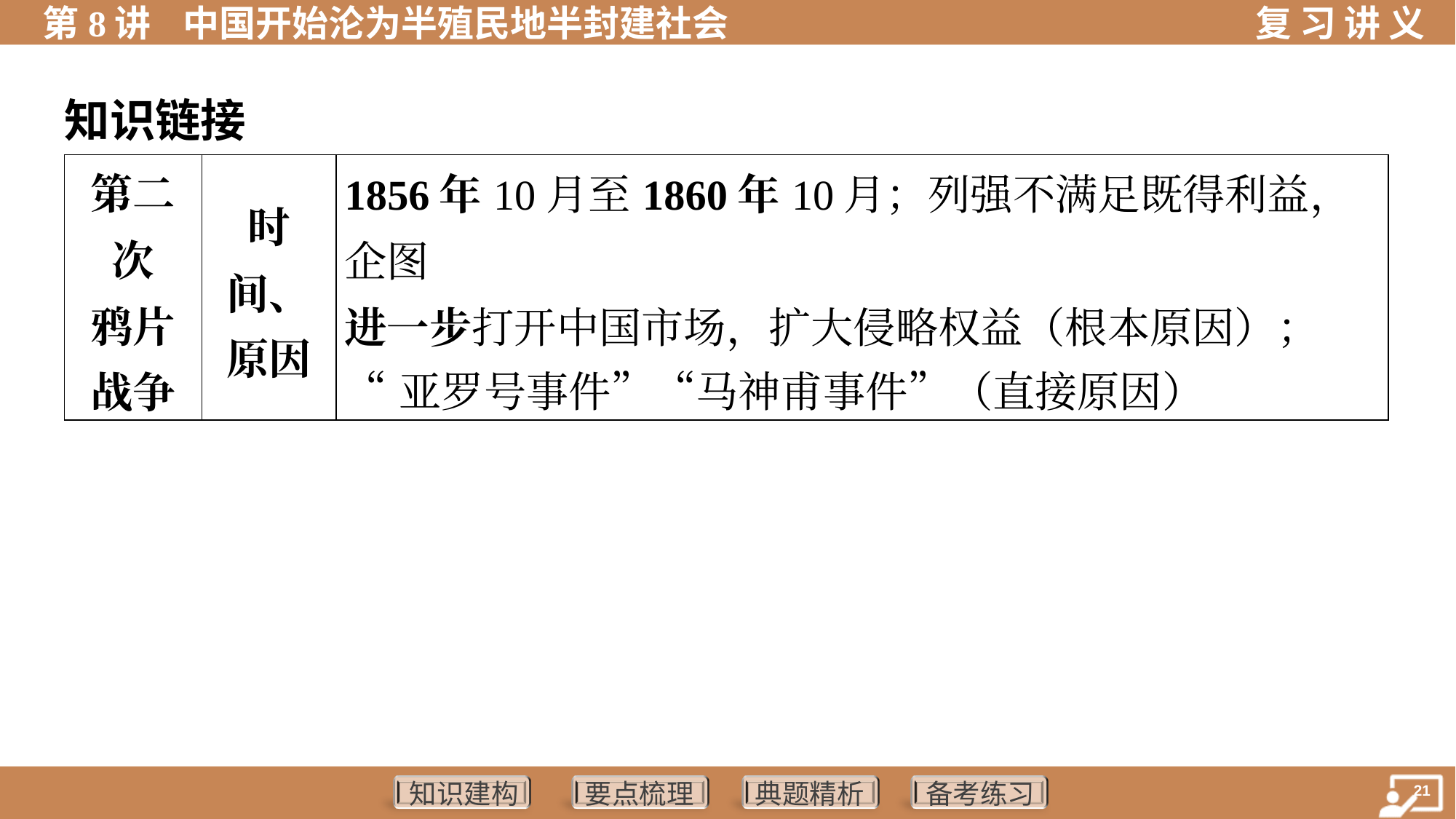

知识链接
| 第二 次 鸦片 战争 | 时 间、 原因 | 1856年10月至1860年10月；列强不满足既得利益，企图 进一步打开中国市场，扩大侵略权益（根本原因）； “亚罗号事件”“马神甫事件”（直接原因） |
| --- | --- | --- |